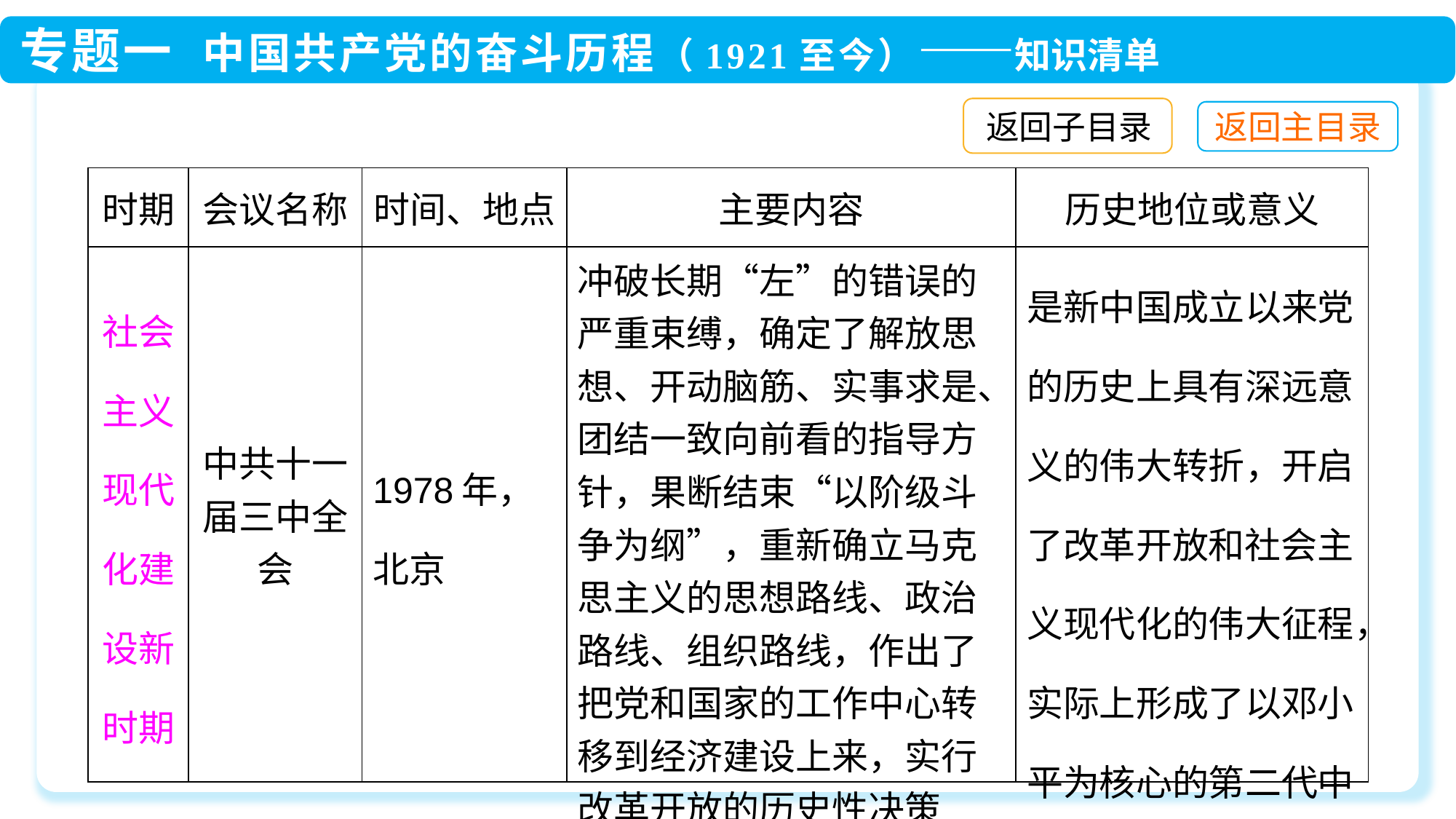

返回子目录
| 时期 | 会议名称 | 时间、地点 | 主要内容 | 历史地位或意义 |
| --- | --- | --- | --- | --- |
| 社会主义现代化建设新时期 | 中共十一届三中全会 | 1978年，北京 | 冲破长期“左”的错误的严重束缚，确定了解放思想、开动脑筋、实事求是、团结一致向前看的指导方针，果断结束“以阶级斗争为纲”，重新确立马克思主义的思想路线、政治路线、组织路线，作出了把党和国家的工作中心转移到经济建设上来，实行改革开放的历史性决策 | 是新中国成立以来党的历史上具有深远意义的伟大转折，开启了改革开放和社会主义现代化的伟大征程，实际上形成了以邓小平为核心的第二代中央领导集体 |